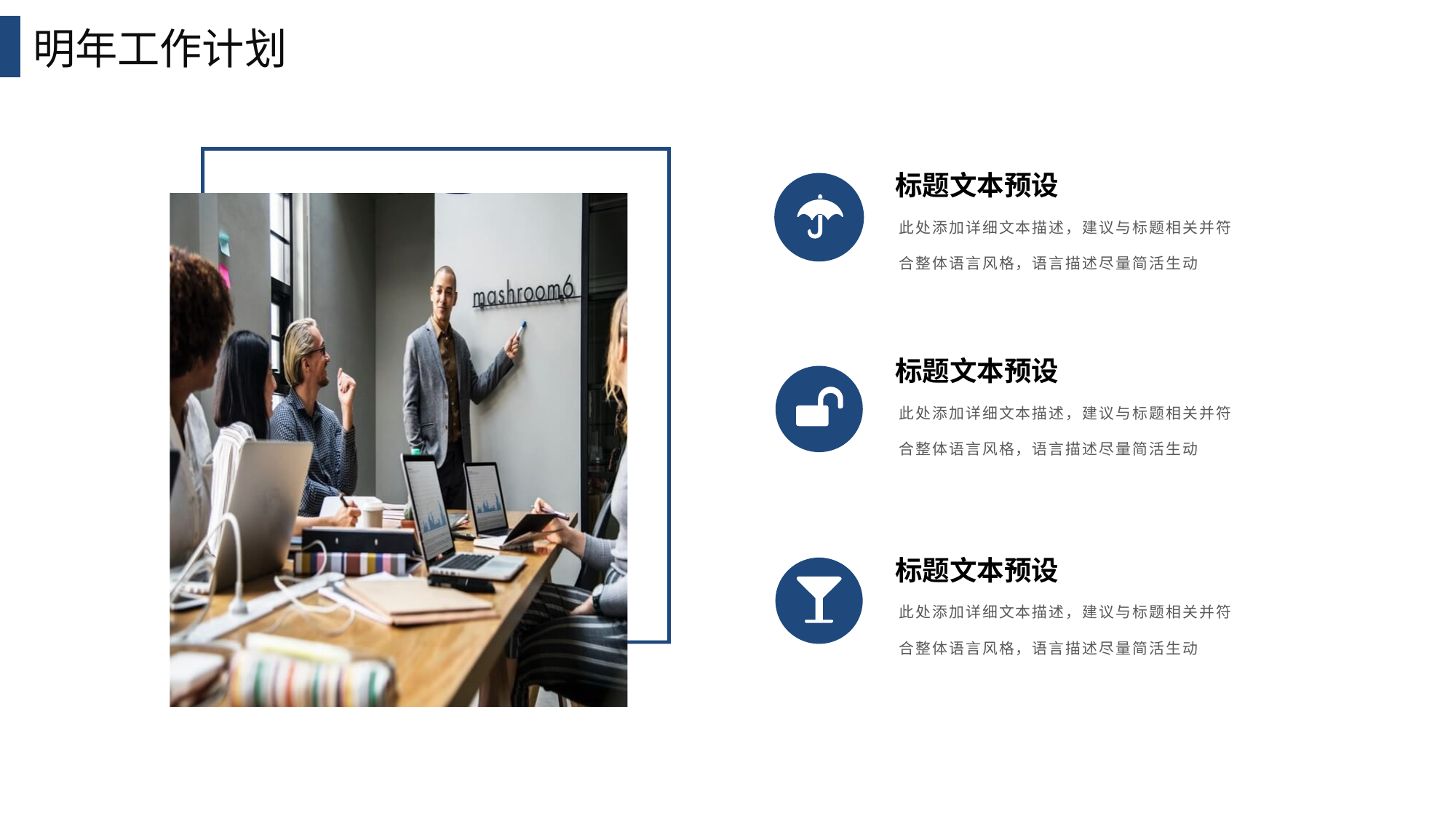

明年工作计划

标题文本预设

此处添加详细文本描述，建议与标题相关并符合整体语言风格，语言描述尽量简活生动
标题文本预设

此处添加详细文本描述，建议与标题相关并符合整体语言风格，语言描述尽量简活生动
标题文本预设

此处添加详细文本描述，建议与标题相关并符合整体语言风格，语言描述尽量简活生动